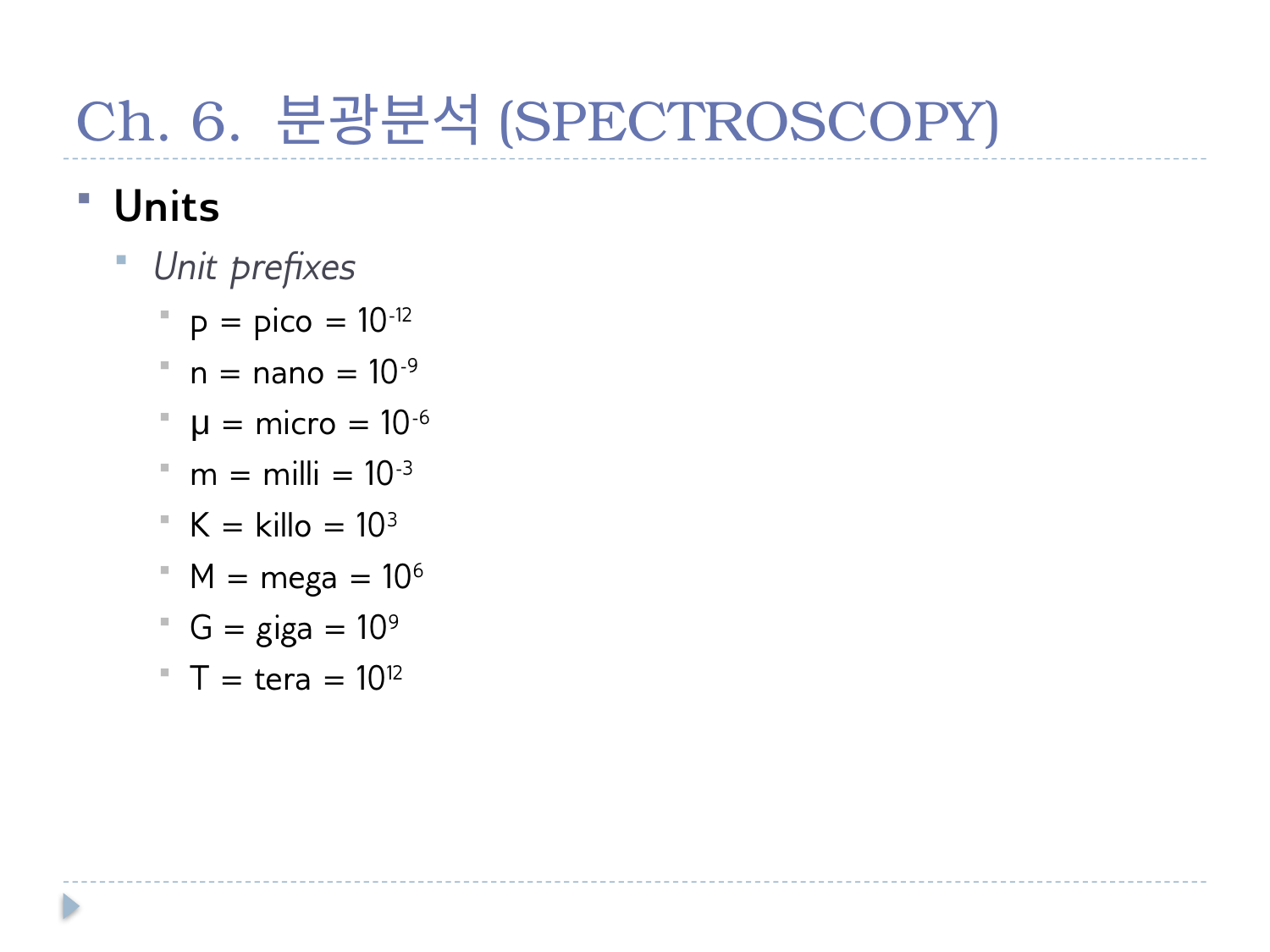

# Ch. 6. 분광분석(SPECTROSCOPY)
Units
Unit prefixes
p = pico = 10-12
n = nano = 10-9
μ = micro = 10-6
m = milli = 10-3
K = killo = 103
M = mega = 106
G = giga = 109
T = tera = 1012